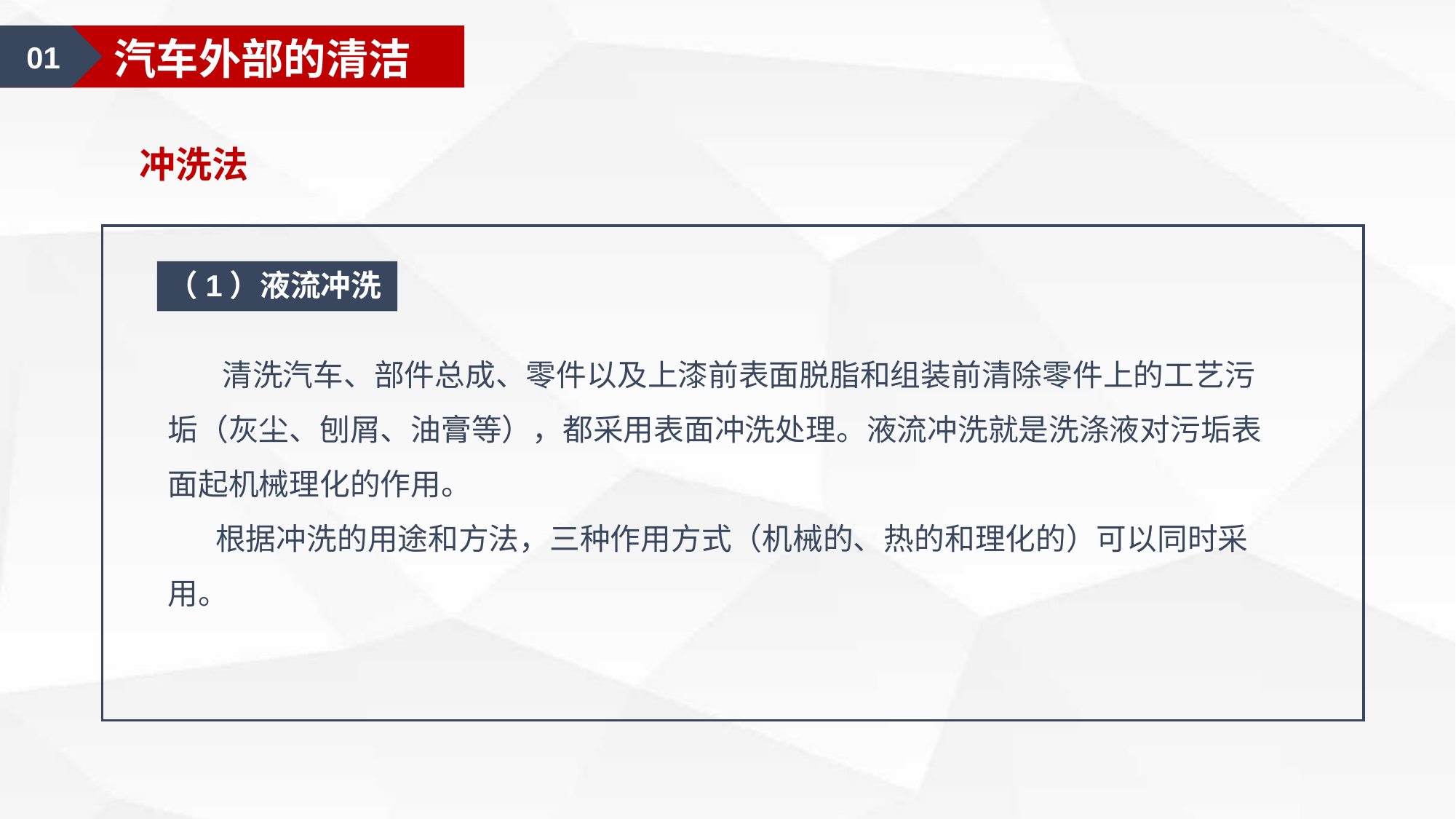

01
汽车外部的清洁
冲洗法

（1）液流冲洗
       清洗汽车、部件总成、零件以及上漆前表面脱脂和组装前清除零件上的工艺污垢（灰尘、刨屑、油膏等），都采用表面冲洗处理。液流冲洗就是洗涤液对污垢表面起机械理化的作用。
      根据冲洗的用途和方法，三种作用方式（机械的、热的和理化的）可以同时采用。